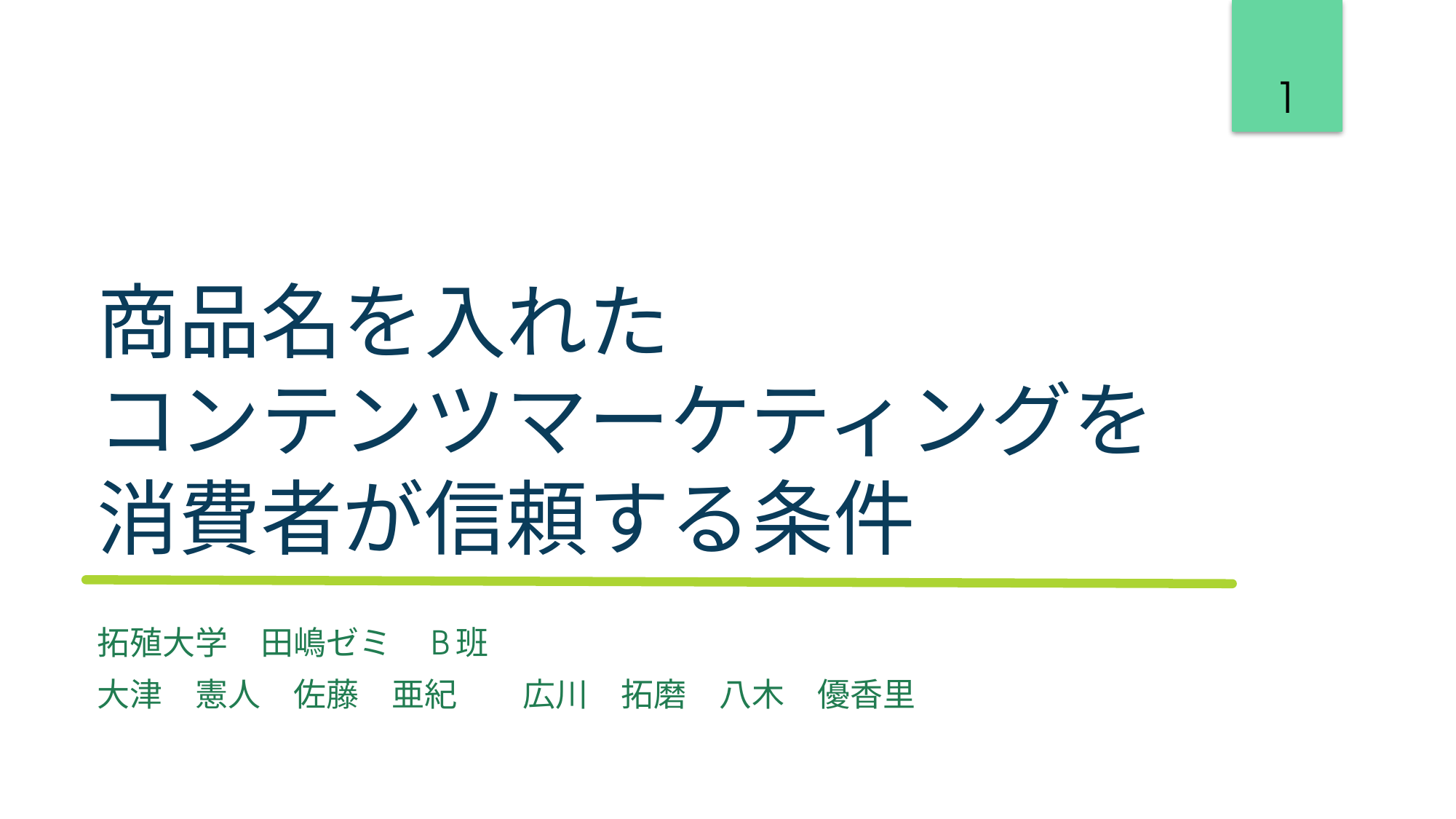

1
# 商品名を入れた コンテンツマーケティングを 消費者が信頼する条件
ふったー
拓殖大学　田嶋ゼミ　B班
大津　憲人　佐藤　亜紀　　広川　拓磨　八木　優香里